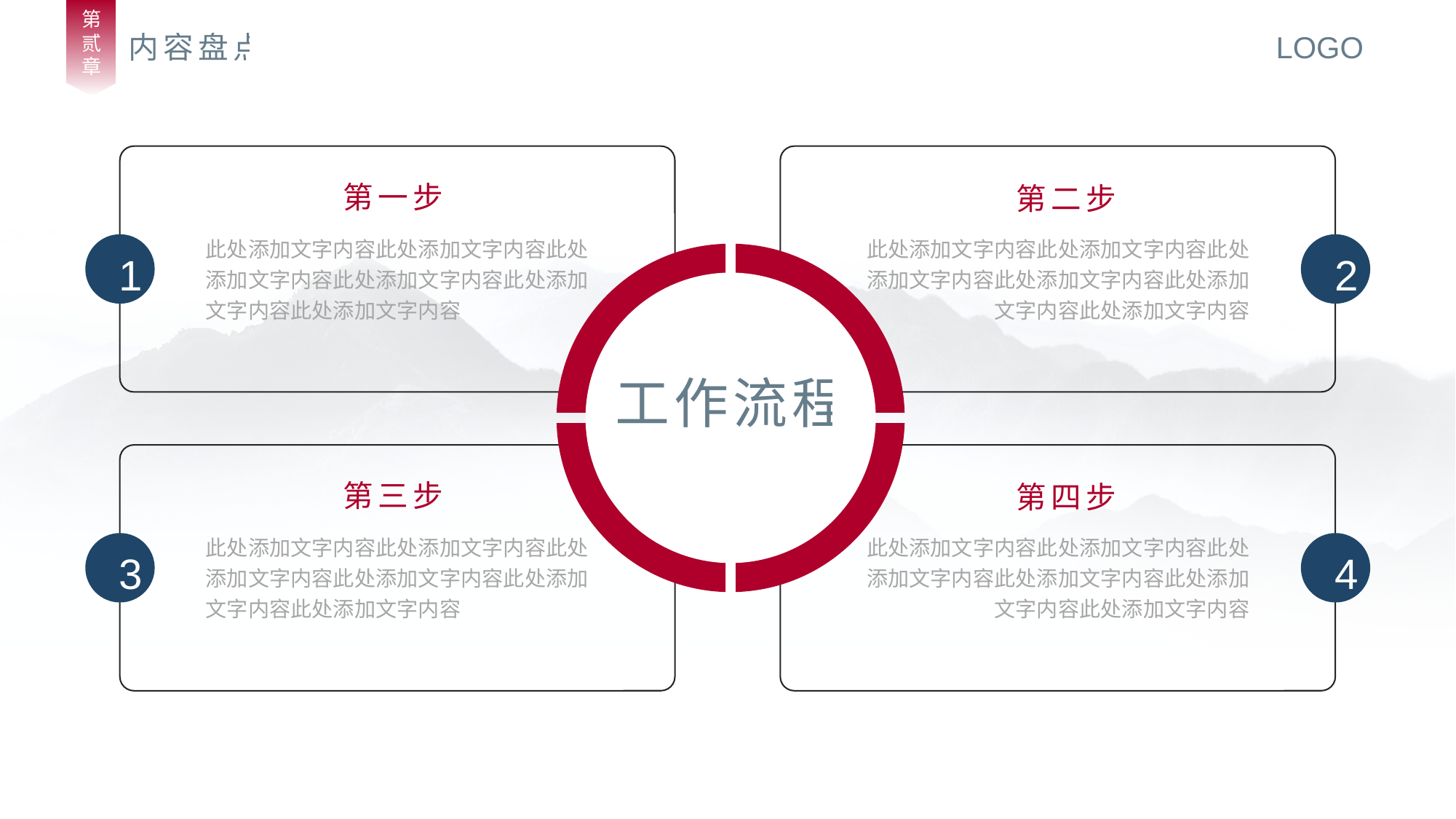

第
贰
章
内容盘点
LOGO

第一步
此处添加文字内容此处添加文字内容此处添加文字内容此处添加文字内容此处添加文字内容此处添加文字内容
1

第三步
此处添加文字内容此处添加文字内容此处添加文字内容此处添加文字内容此处添加文字内容此处添加文字内容
3

第二步
此处添加文字内容此处添加文字内容此处添加文字内容此处添加文字内容此处添加文字内容此处添加文字内容
2

第四步
此处添加文字内容此处添加文字内容此处添加文字内容此处添加文字内容此处添加文字内容此处添加文字内容
4

工作流程